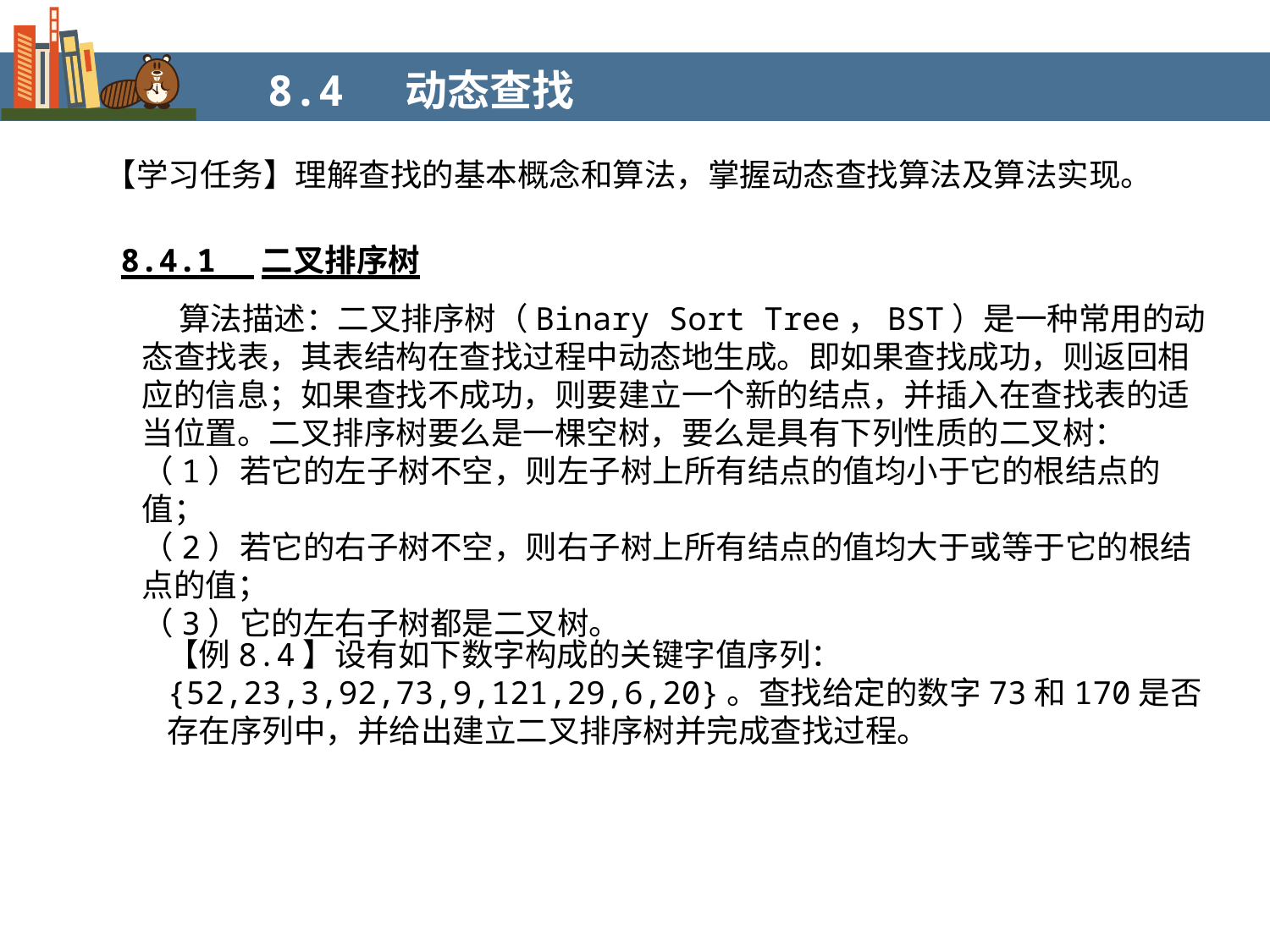

8.4  动态查找
【学习任务】理解查找的基本概念和算法，掌握动态查找算法及算法实现。
8.4.1  二叉排序树
    算法描述：二叉排序树（Binary Sort Tree，BST）是一种常用的动态查找表，其表结构在查找过程中动态地生成。即如果查找成功，则返回相应的信息；如果查找不成功，则要建立一个新的结点，并插入在查找表的适当位置。二叉排序树要么是一棵空树，要么是具有下列性质的二叉树：
（1）若它的左子树不空，则左子树上所有结点的值均小于它的根结点的值；
（2）若它的右子树不空，则右子树上所有结点的值均大于或等于它的根结点的值；
（3）它的左右子树都是二叉树。

【例8.4】设有如下数字构成的关键字值序列：{52,23,3,92,73,9,121,29,6,20}。查找给定的数字73和170是否存在序列中，并给出建立二叉排序树并完成查找过程。